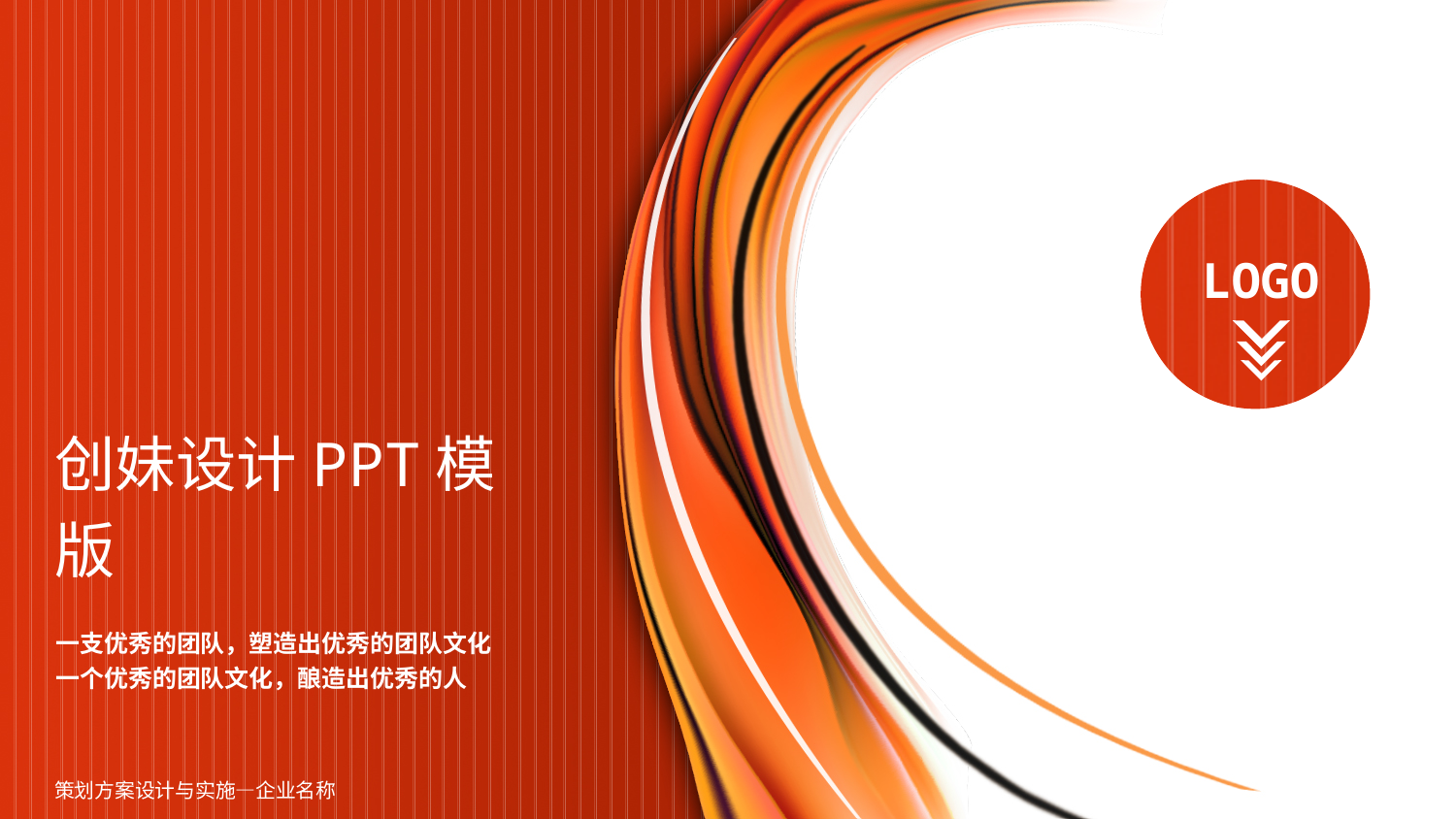

LOGO

创妹设计PPT模版
一支优秀的团队，塑造出优秀的团队文化
一个优秀的团队文化，酿造出优秀的人
策划方案设计与实施—企业名称